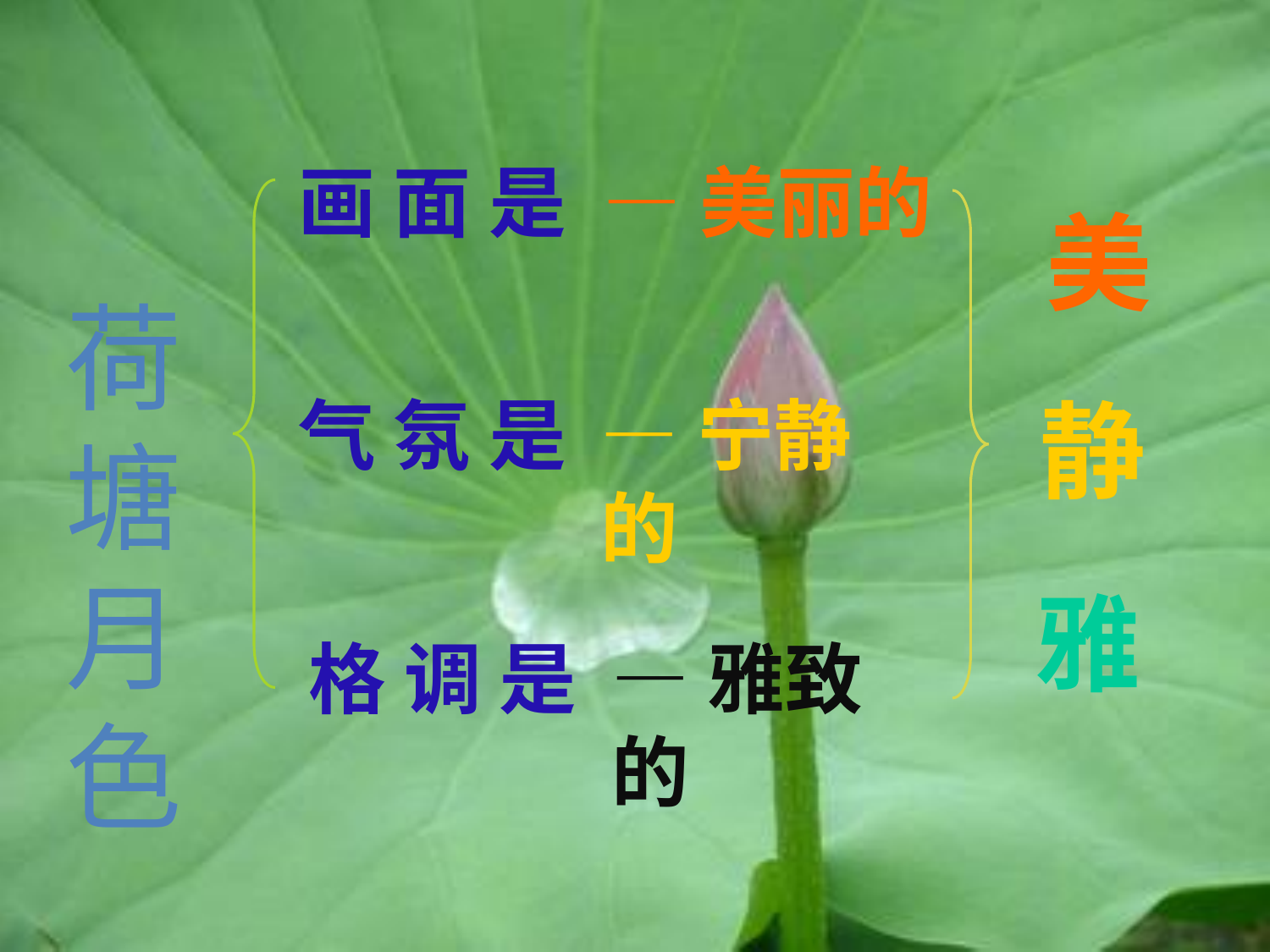

荷塘
月色

画 面 是
—美丽的

美
静
气 氛 是
—宁静的
雅
格 调 是
—雅致的